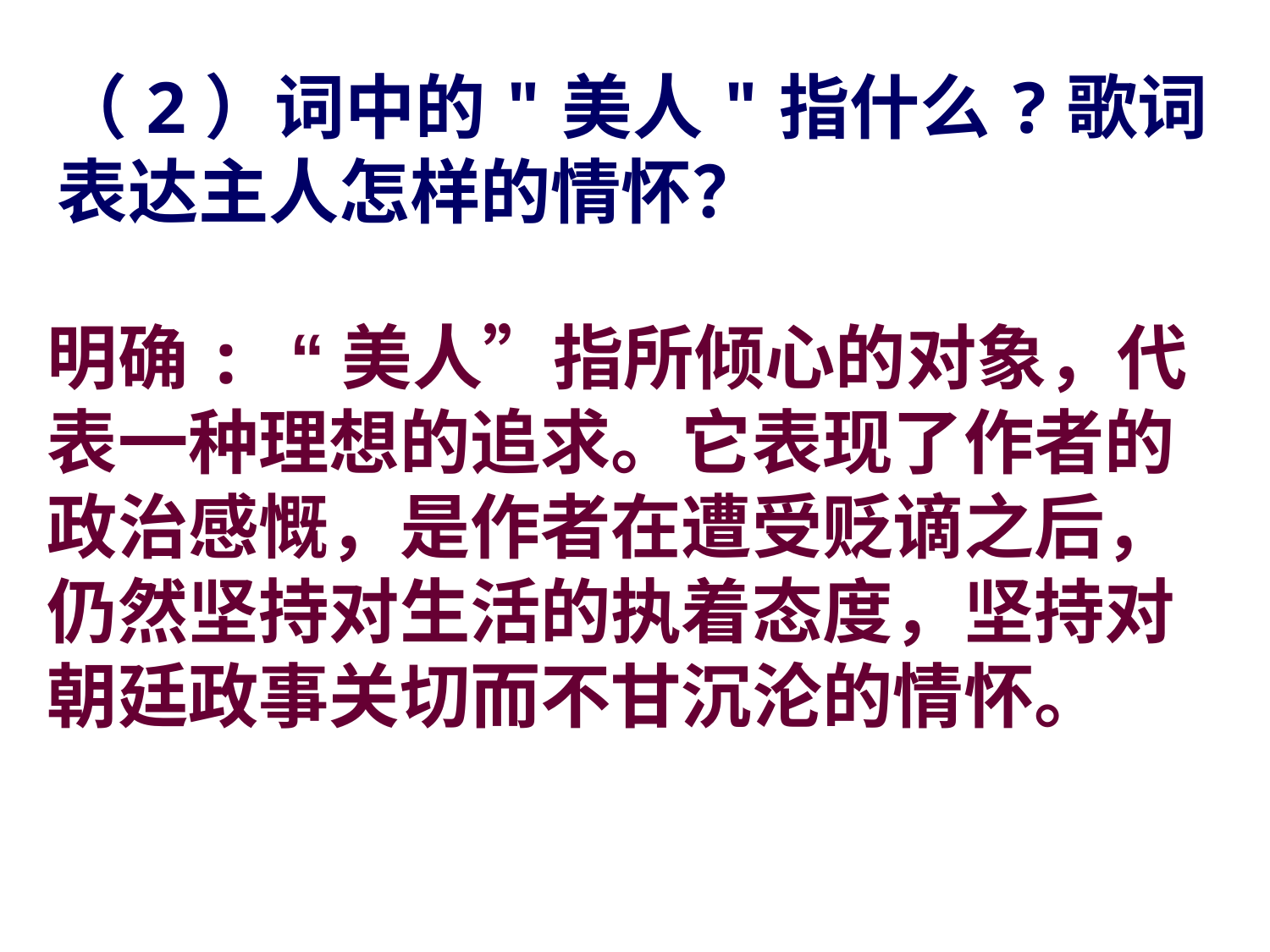

（2）词中的"美人"指什么?歌词表达主人怎样的情怀？
明确: “美人”指所倾心的对象，代表一种理想的追求。它表现了作者的政治感慨，是作者在遭受贬谪之后，仍然坚持对生活的执着态度，坚持对朝廷政事关切而不甘沉沦的情怀。